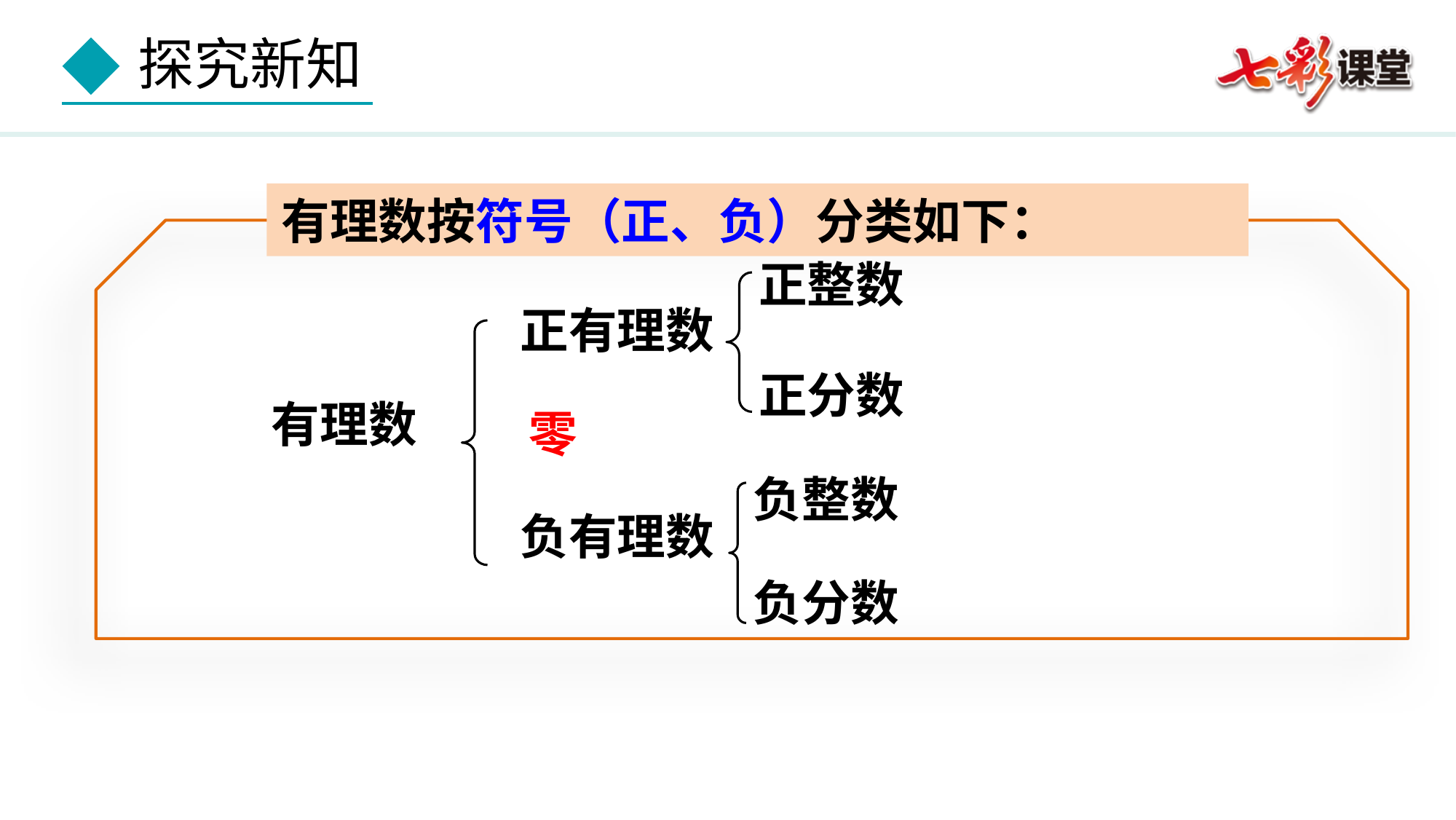

有理数按符号（正、负）分类如下：

正整数

正有理数

正分数
有理数
零
负整数

负有理数
负分数